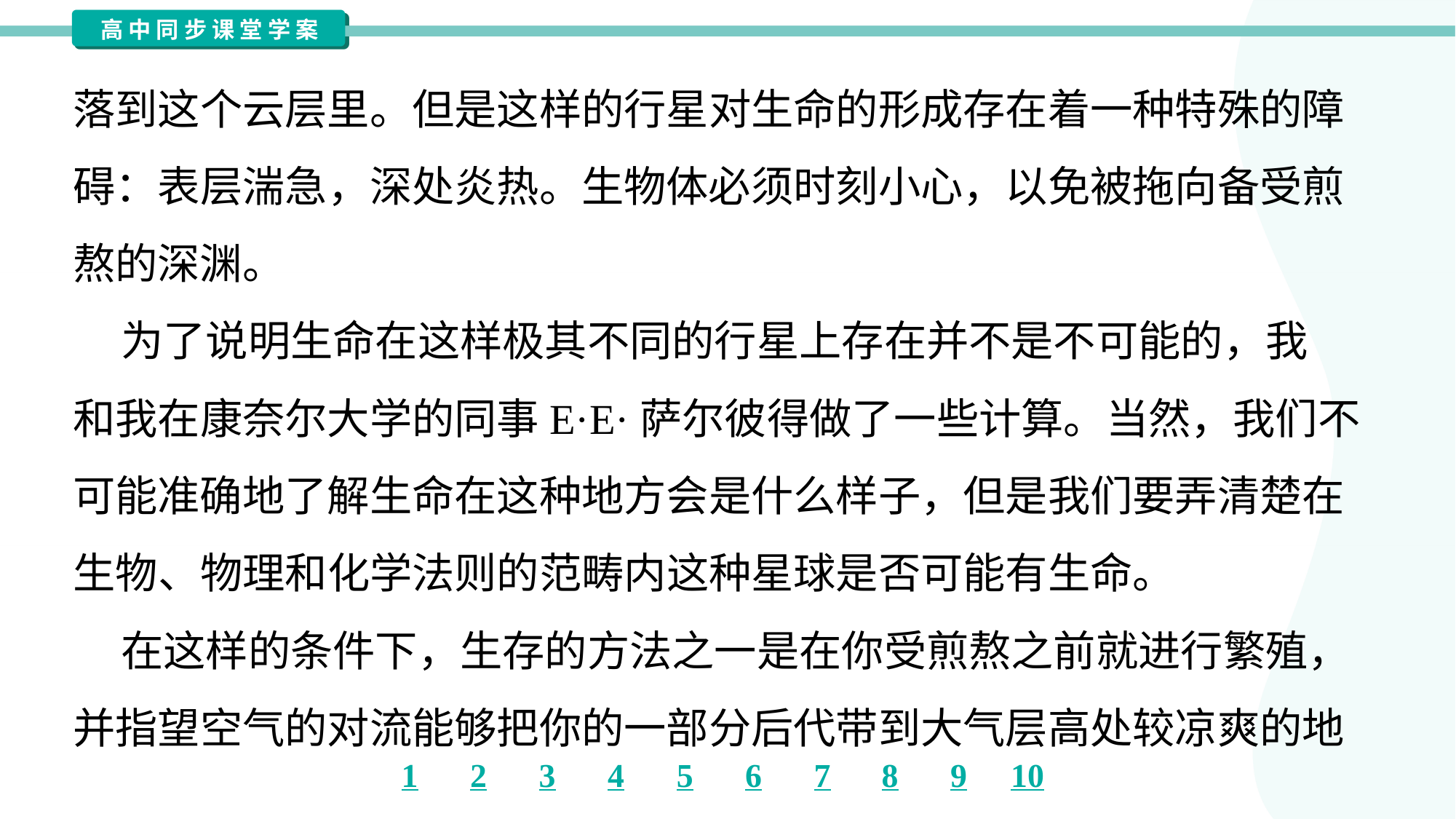

落到这个云层里。但是这样的行星对生命的形成存在着一种特殊的障
碍：表层湍急，深处炎热。生物体必须时刻小心，以免被拖向备受煎
熬的深渊。
    为了说明生命在这样极其不同的行星上存在并不是不可能的，我
和我在康奈尔大学的同事E·E·萨尔彼得做了一些计算。当然，我们不
可能准确地了解生命在这种地方会是什么样子，但是我们要弄清楚在
生物、物理和化学法则的范畴内这种星球是否可能有生命。
    在这样的条件下，生存的方法之一是在你受煎熬之前就进行繁殖，
并指望空气的对流能够把你的一部分后代带到大气层高处较凉爽的地